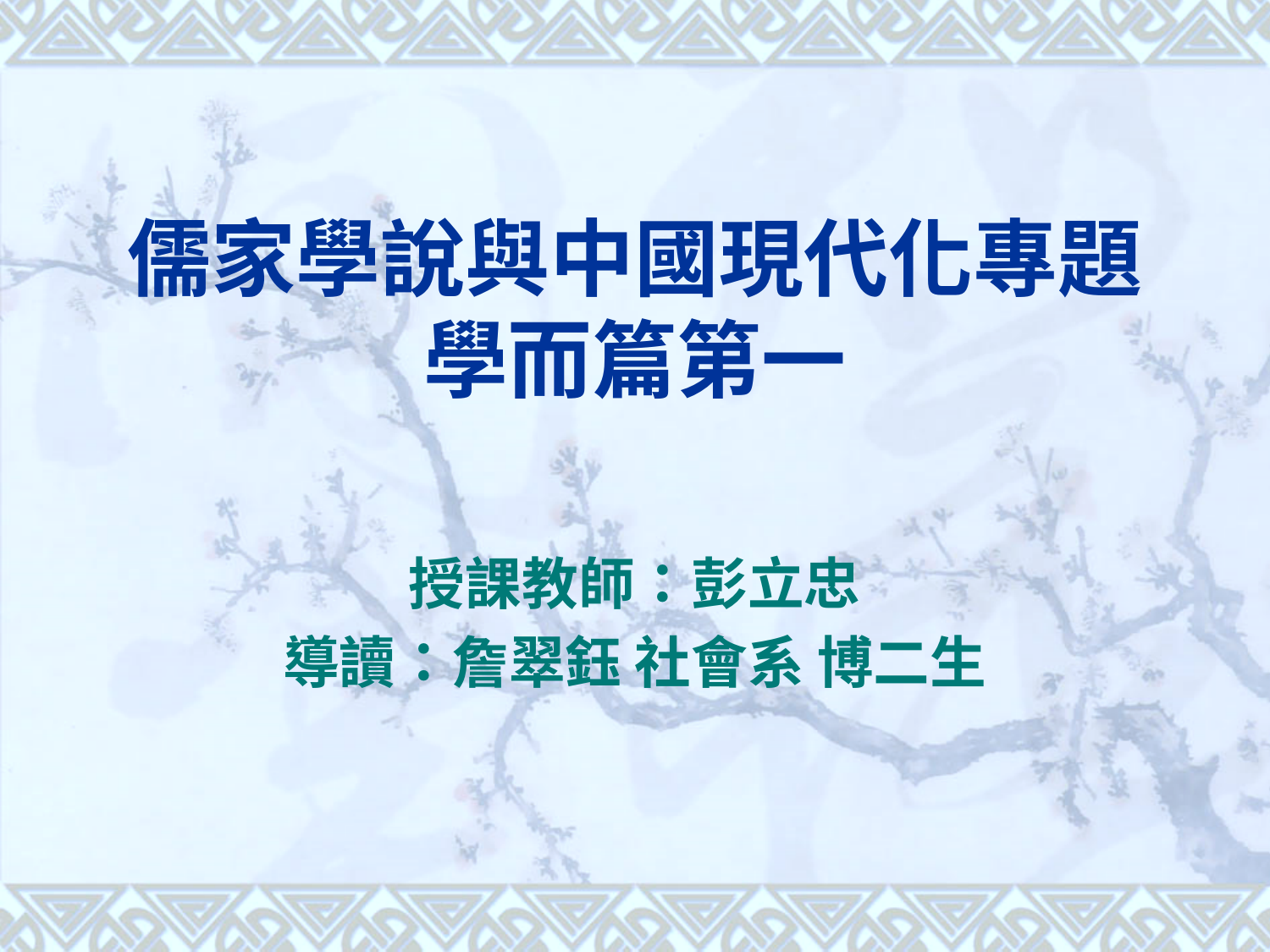

# 儒家學說與中國現代化專題 學而篇第一
授課教師：彭立忠
導讀：詹翠鈺 社會系 博二生